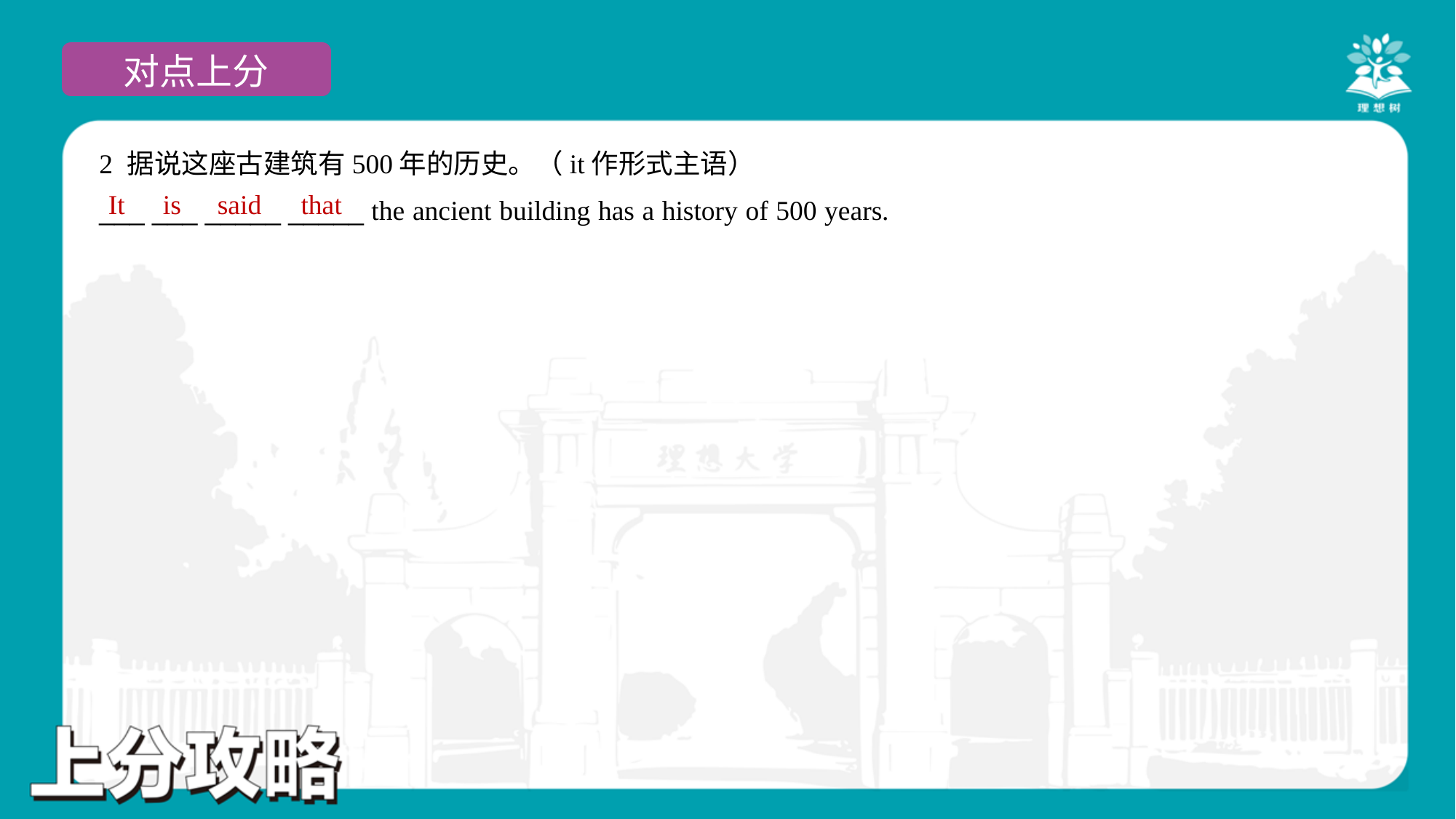

2 据说这座古建筑有500年的历史。（it作形式主语）
___ ___ _____ _____ the ancient building has a history of 500 years.
It
is
said
that